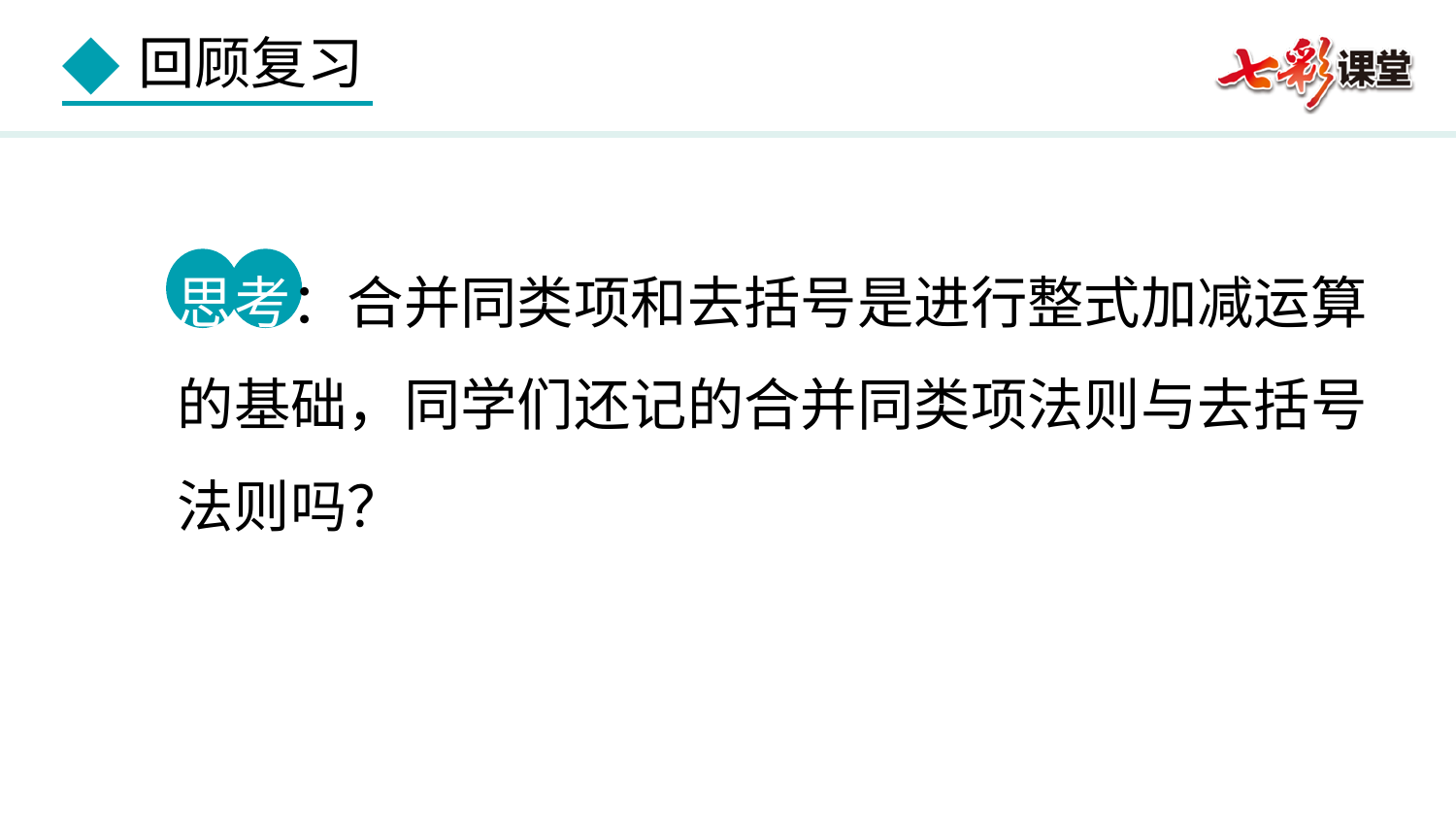

思考：合并同类项和去括号是进行整式加减运算的基础，同学们还记的合并同类项法则与去括号法则吗？